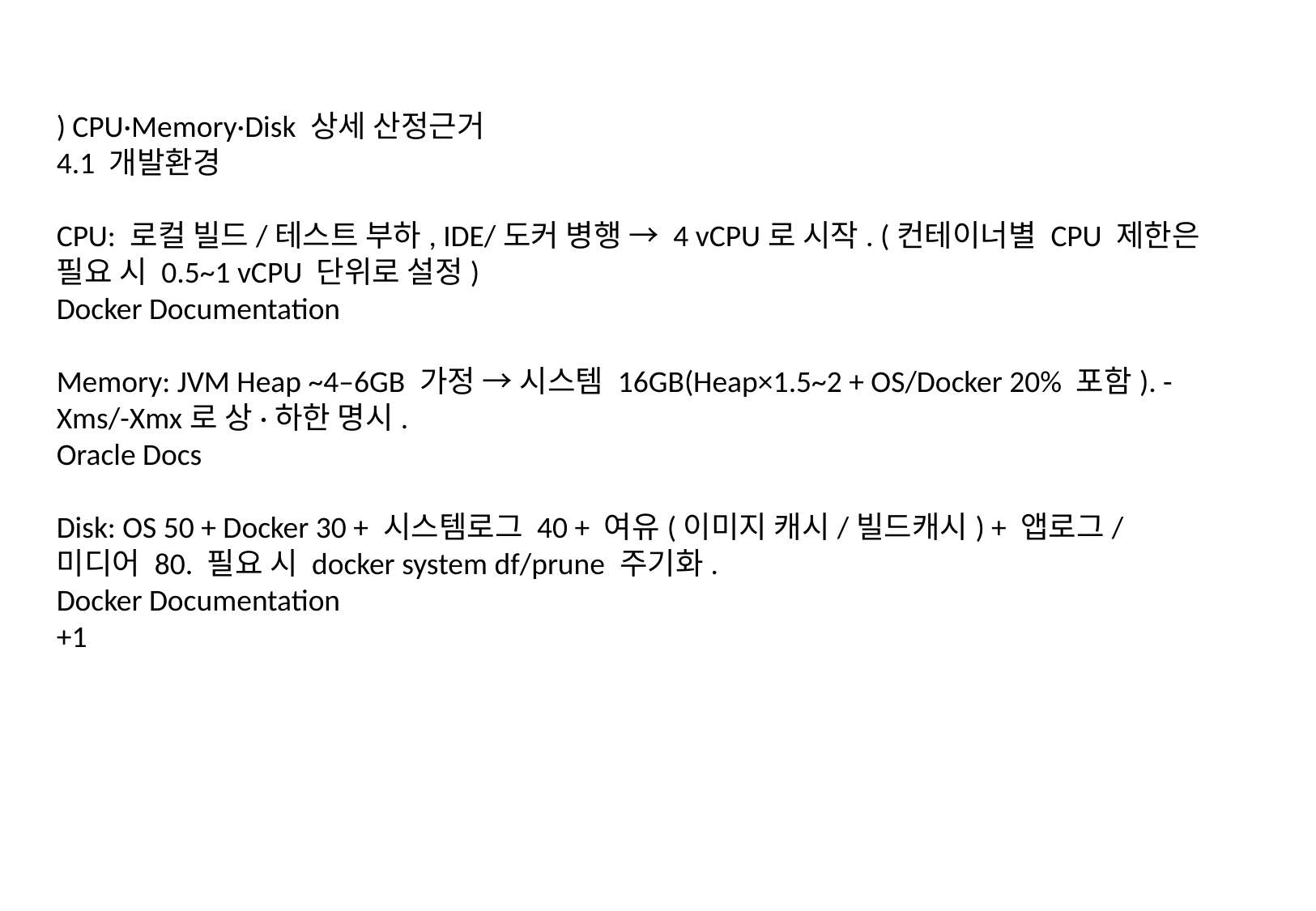

) CPU·Memory·Disk 상세 산정근거
4.1 개발환경

CPU: 로컬 빌드/테스트 부하, IDE/도커 병행 → 4 vCPU로 시작. (컨테이너별 CPU 제한은 필요 시 0.5~1 vCPU 단위로 설정)
Docker Documentation

Memory: JVM Heap ~4–6GB 가정 → 시스템 16GB(Heap×1.5~2 + OS/Docker 20% 포함). -Xms/-Xmx로 상·하한 명시.
Oracle Docs

Disk: OS 50 + Docker 30 + 시스템로그 40 + 여유(이미지 캐시/빌드캐시) + 앱로그/미디어 80. 필요 시 docker system df/prune 주기화.
Docker Documentation
+1